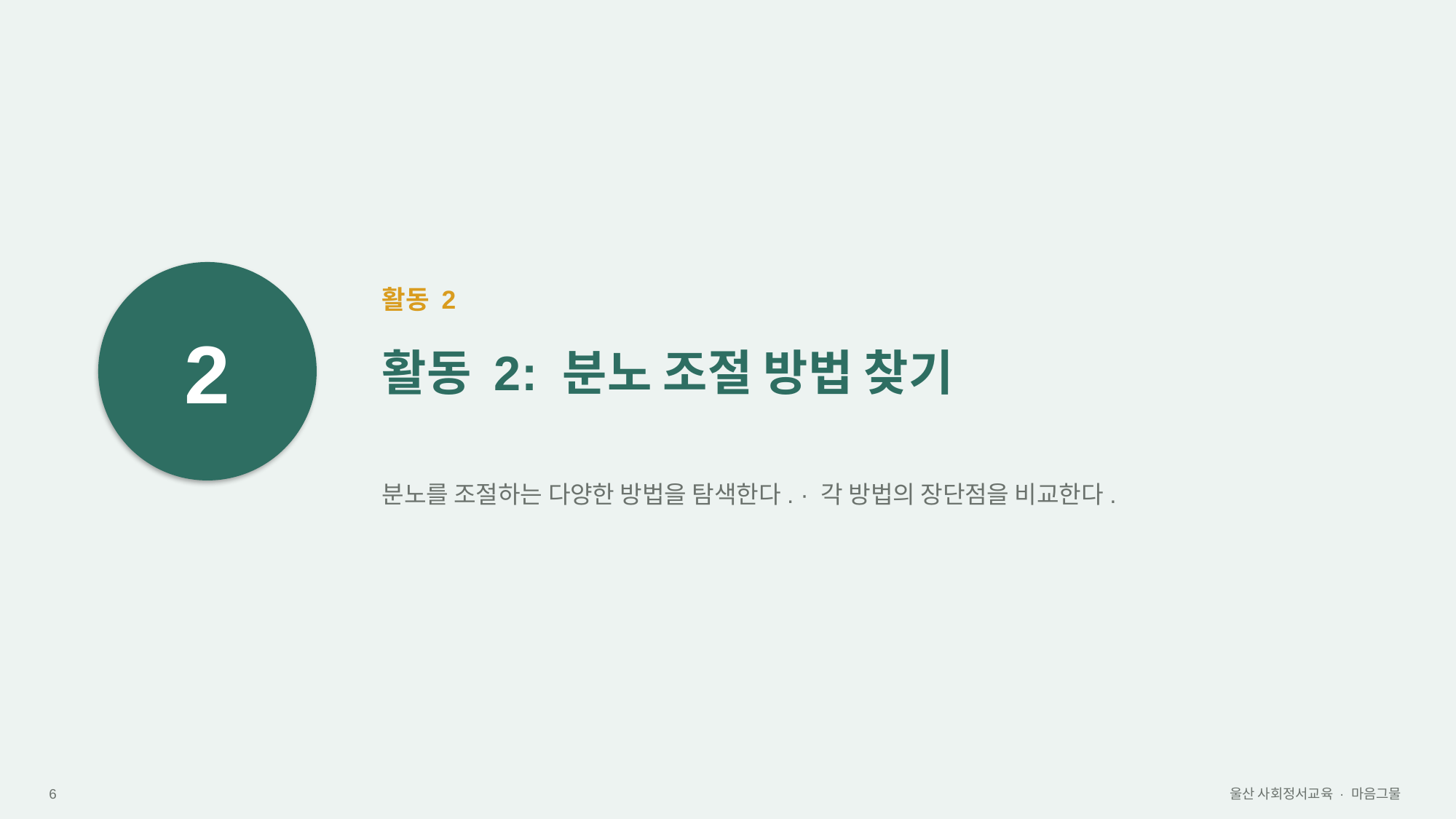

2
활동 2
활동 2: 분노 조절 방법 찾기
분노를 조절하는 다양한 방법을 탐색한다. · 각 방법의 장단점을 비교한다.
6
울산 사회정서교육 · 마음그물